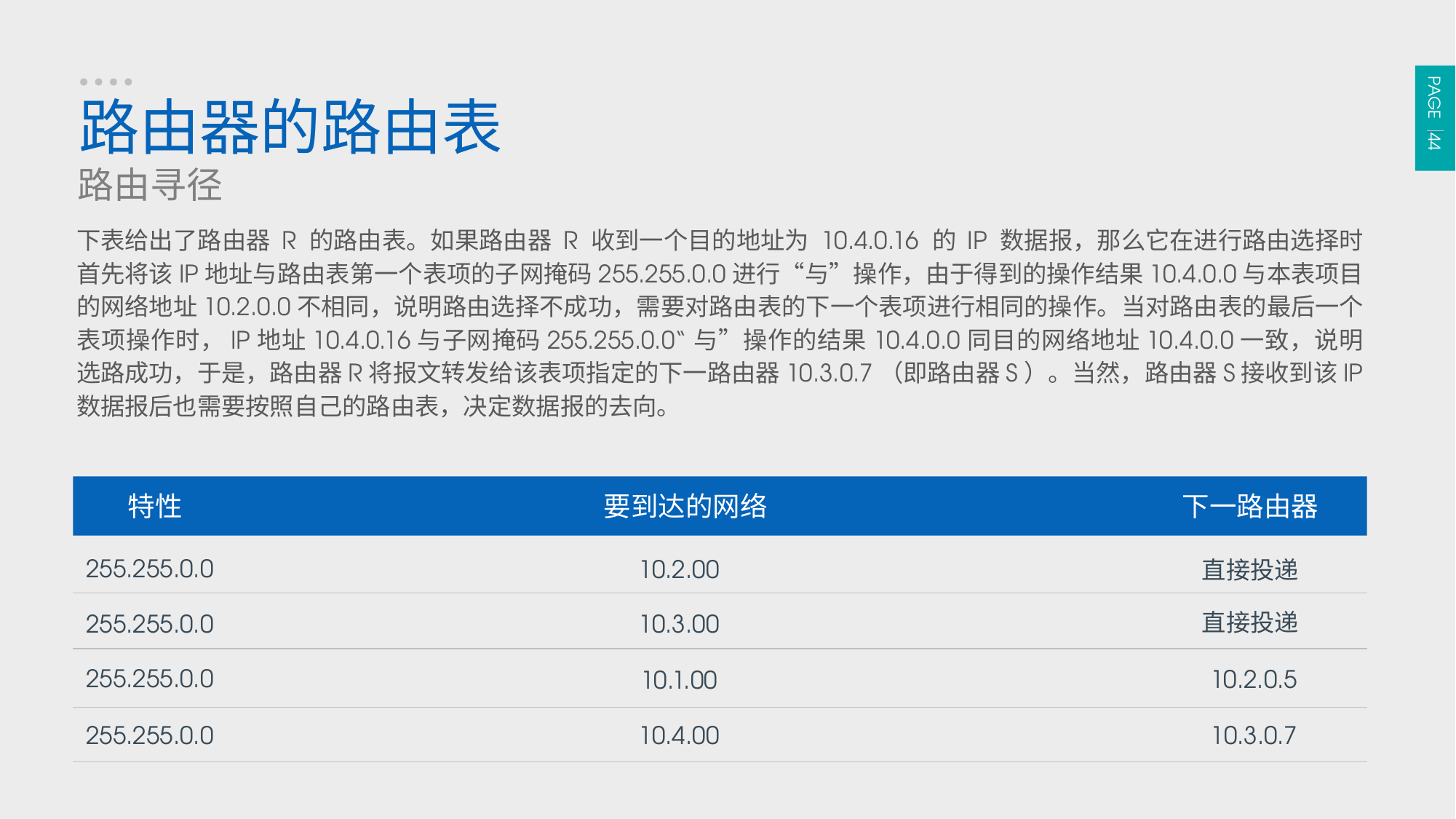

PAGE   44
路由器的路由表
路由寻径
下表给出了路由器 R 的路由表。如果路由器 R 收到一个目的地址为 10.4.0.16 的 IP 数据报，那么它在进行路由选择时首先将该IP地址与路由表第一个表项的子网掩码255.255.0.0进行“与”操作，由于得到的操作结果10.4.0.0与本表项目的网络地址10.2.0.0不相同，说明路由选择不成功，需要对路由表的下一个表项进行相同的操作。当对路由表的最后一个表项操作时，IP地址10.4.0.16与子网掩码255.255.0.0“与”操作的结果10.4.0.0同目的网络地址10.4.0.0一致，说明选路成功，于是，路由器R将报文转发给该表项指定的下一路由器10.3.0.7（即路由器S）。当然，路由器S接收到该IP数据报后也需要按照自己的路由表，决定数据报的去向。

特性
要到达的网络
下一路由器
255.255.0.0
10.2.00
直接投递
直接投递
255.255.0.0
10.3.00
255.255.0.0
10.2.0.5
10.1.00
10.4.00
10.3.0.7
255.255.0.0